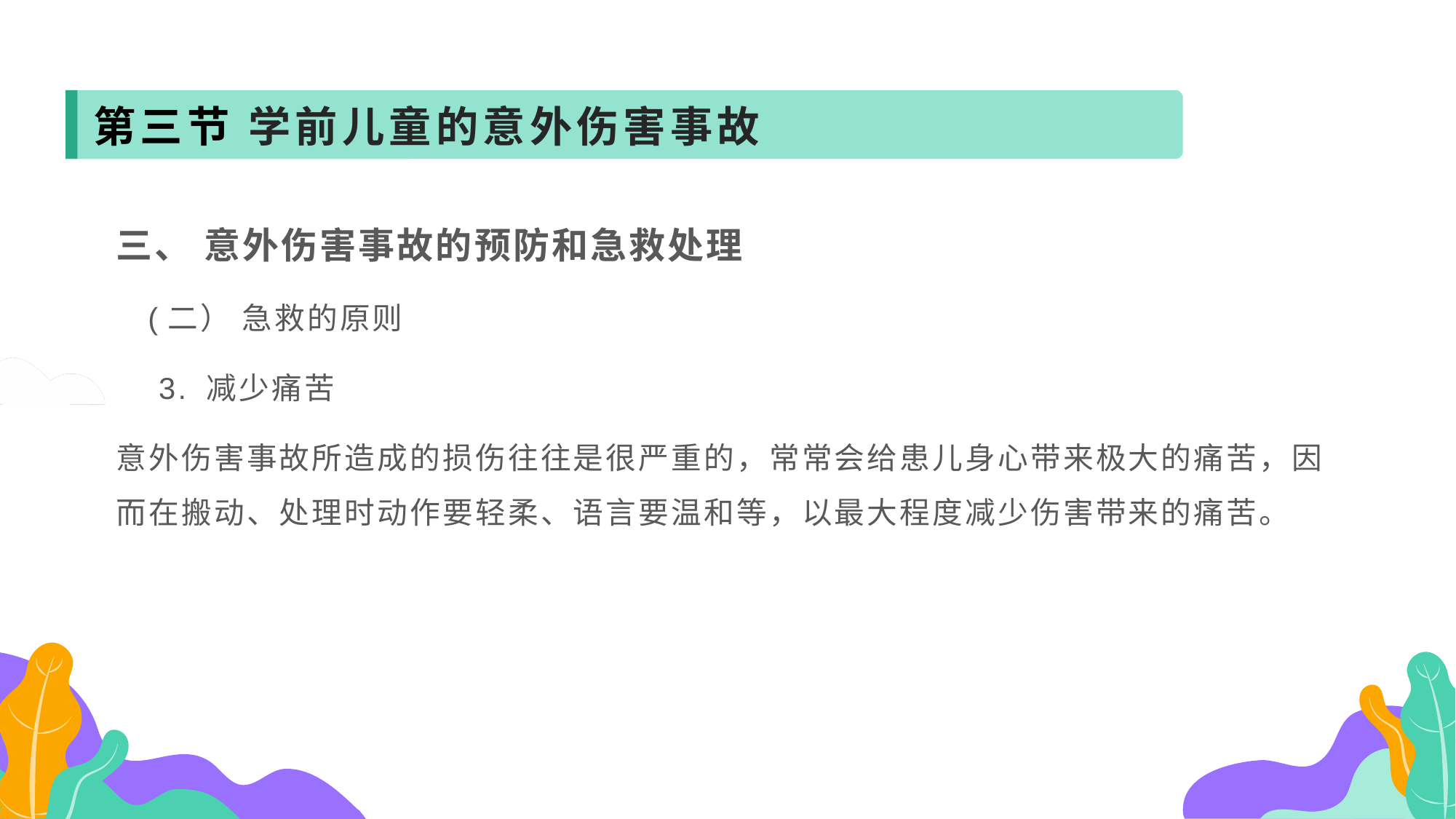

第三节 学前儿童的意外伤害事故
三、 意外伤害事故的预防和急救处理
   (二） 急救的原则
    3. 减少痛苦
意外伤害事故所造成的损伤往往是很严重的，常常会给患儿身心带来极大的痛苦，因而在搬动、处理时动作要轻柔、语言要温和等，以最大程度减少伤害带来的痛苦。